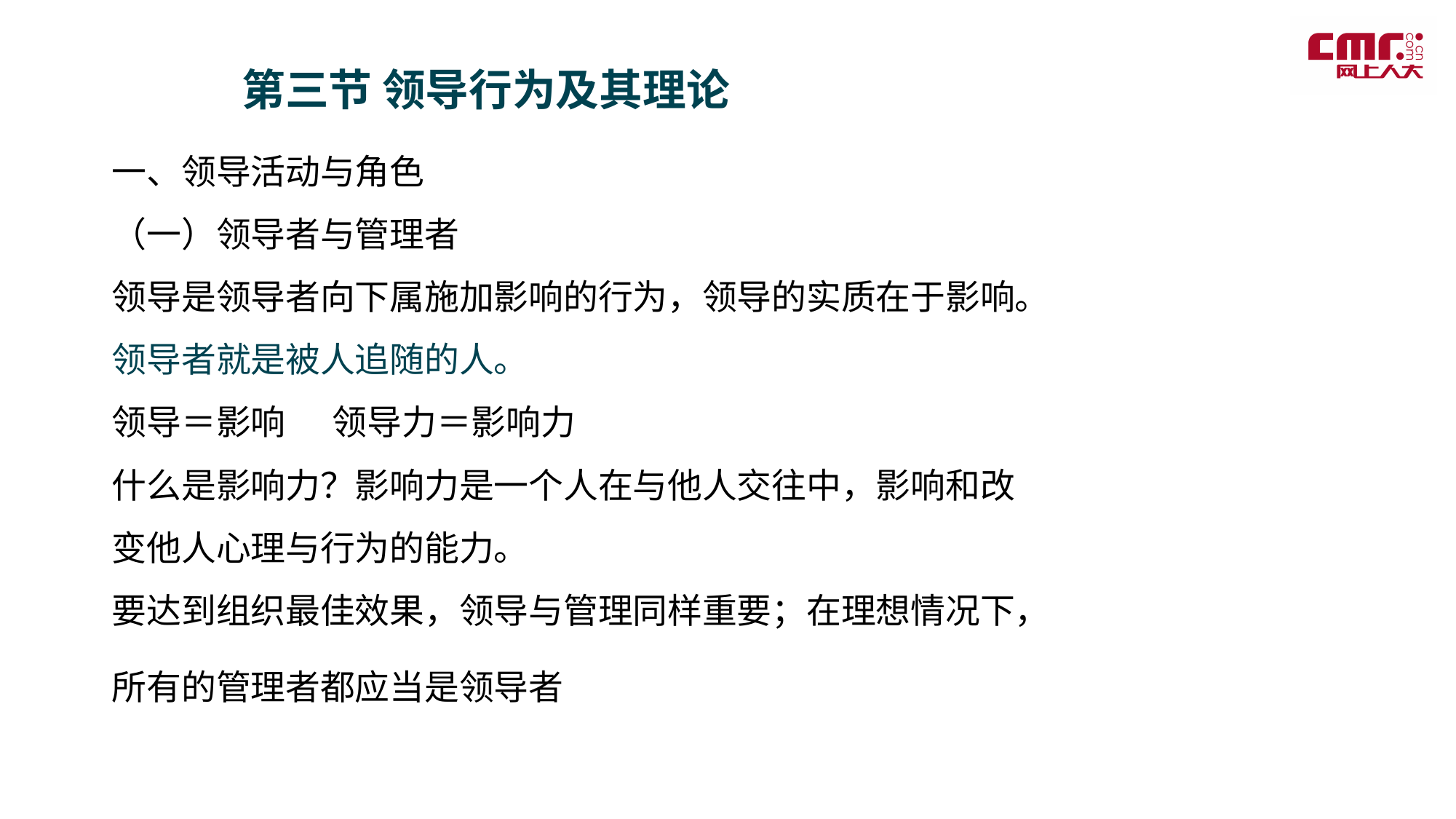

第三节 领导行为及其理论
一、领导活动与角色
（一）领导者与管理者
领导是领导者向下属施加影响的行为，领导的实质在于影响。领导者就是被人追随的人。
领导＝影响      领导力＝影响力
什么是影响力？影响力是一个人在与他人交往中，影响和改变他人心理与行为的能力。
要达到组织最佳效果，领导与管理同样重要；在理想情况下，所有的管理者都应当是领导者